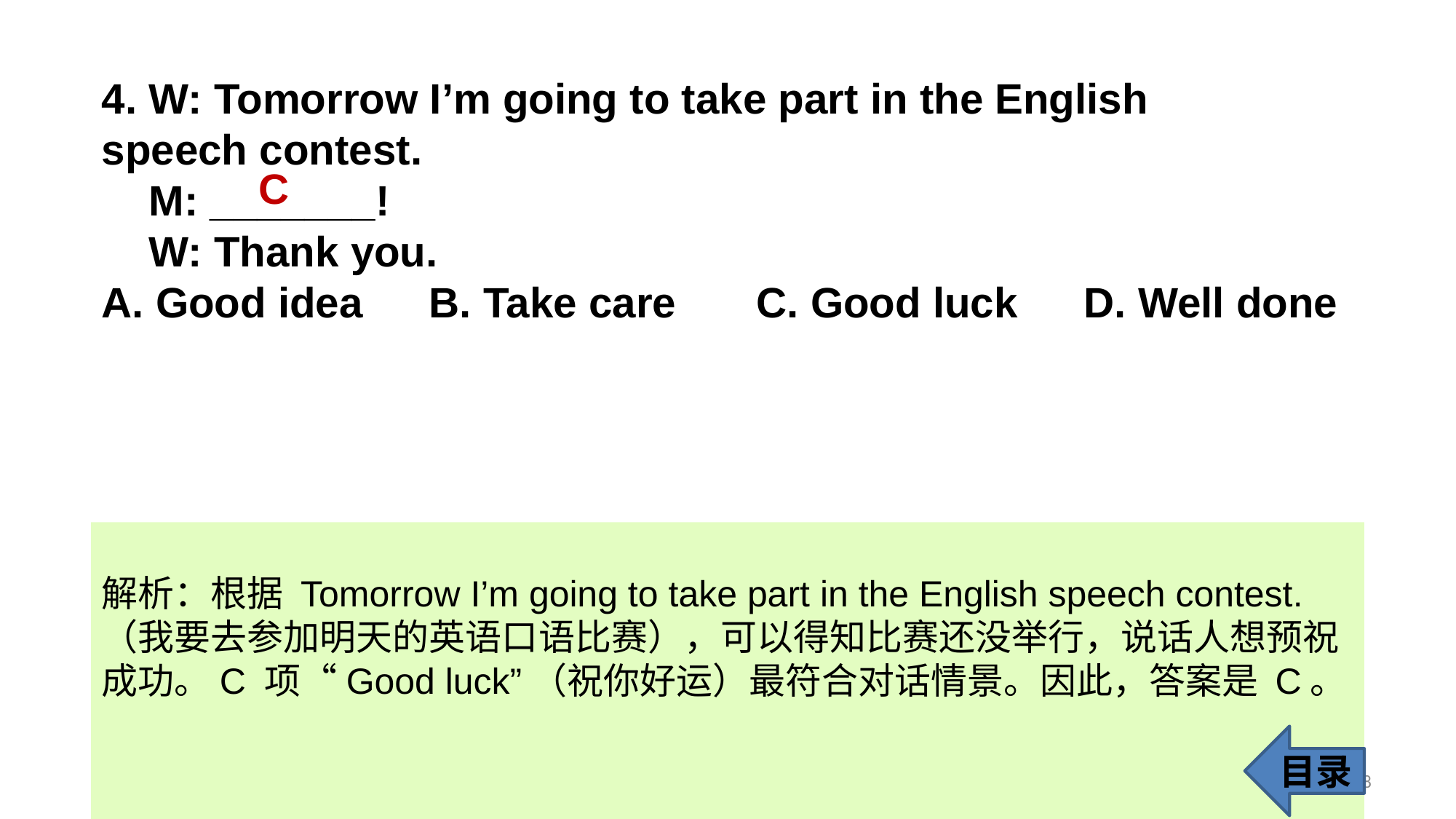

4. W: Tomorrow I’m going to take part in the English   	 	 speech contest.
    M: _______!
    W: Thank you.
A. Good idea 	B. Take care 	C. Good luck 	D. Well done
C

解析：根据 Tomorrow I’m going to take part in the English speech contest.（我要去参加明天的英语口语比赛），可以得知比赛还没举行，说话人想预祝成功。C 项“Good luck”（祝你好运）最符合对话情景。因此，答案是 C。
目录
8